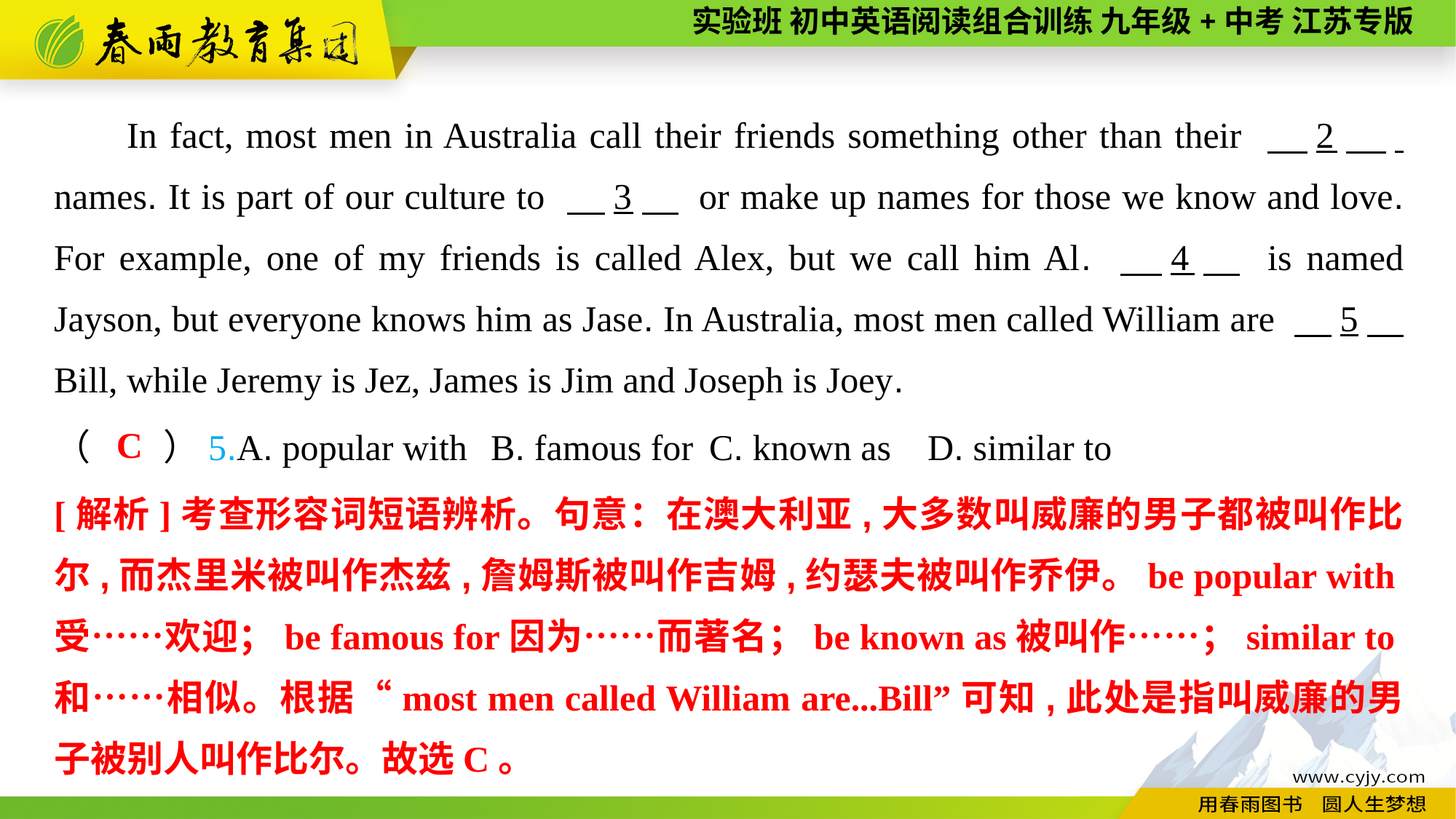

In fact, most men in Australia call their friends something other than their 　2　. names. It is part of our culture to 　3　 or make up names for those we know and love. For example, one of my friends is called Alex, but we call him Al. 　4　 is named Jayson, but everyone knows him as Jase. In Australia, most men called William are 　5　 Bill, while Jeremy is Jez, James is Jim and Joseph is Joey.
C
（　　）5.A. popular with	B. famous for	C. known as	D. similar to
[解析]考查形容词短语辨析。句意：在澳大利亚,大多数叫威廉的男子都被叫作比尔,而杰里米被叫作杰兹,詹姆斯被叫作吉姆,约瑟夫被叫作乔伊。be popular with受……欢迎；be famous for因为……而著名；be known as被叫作……；similar to和……相似。根据“most men called William are...Bill”可知,此处是指叫威廉的男子被别人叫作比尔。故选C。